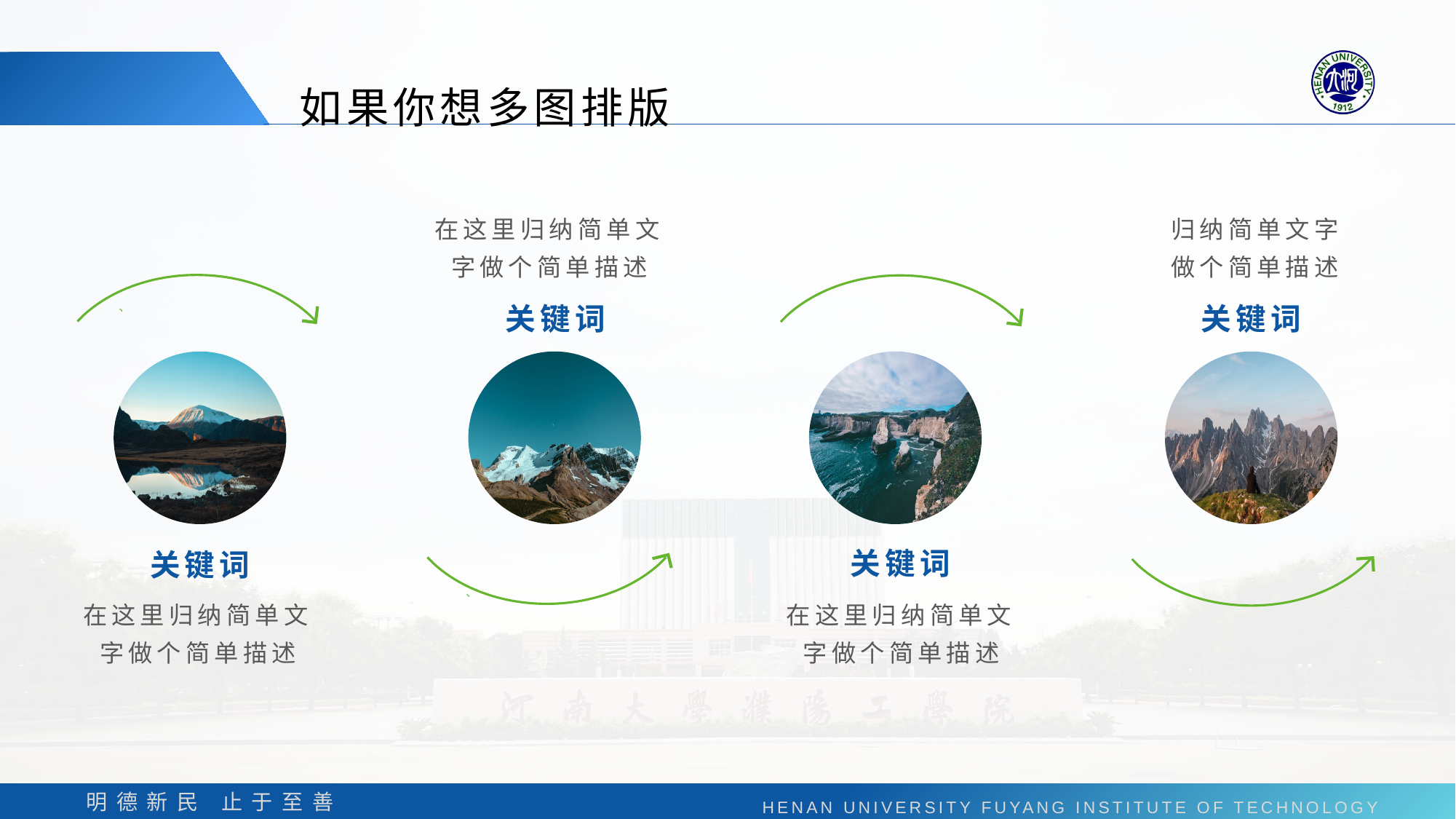

如果你想多图排版
在这里归纳简单文字做个简单描述
归纳简单文字
做个简单描述

关键词
关键词

关键词
关键词

在这里归纳简单文字做个简单描述
在这里归纳简单文字做个简单描述